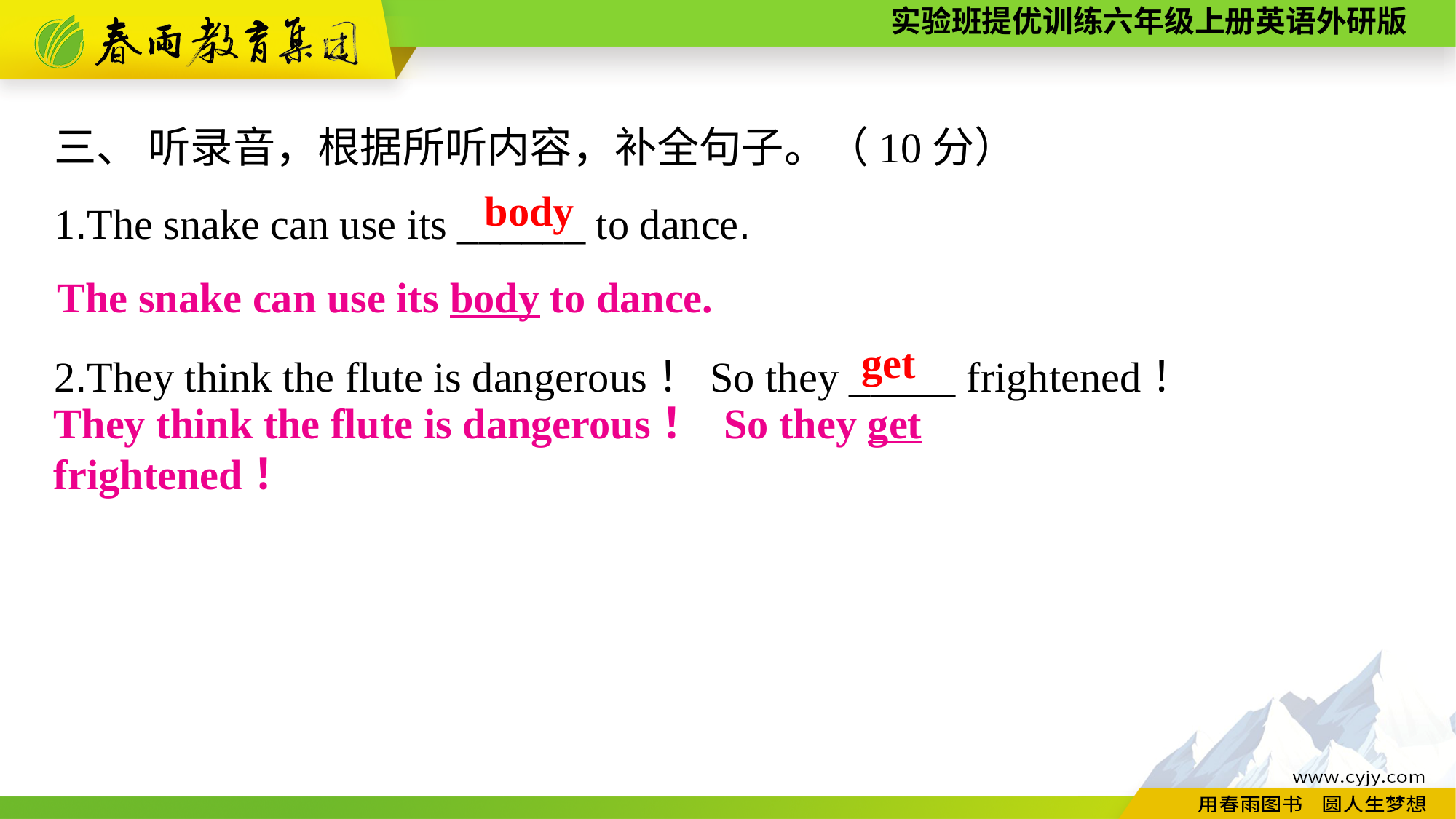

三、 听录音，根据所听内容，补全句子。（10分）
1.The snake can use its ______ to dance.

2.They think the flute is dangerous！So they _____ frightened！
body
The snake can use its body to dance.
get
They think the flute is dangerous！ So they get frightened！